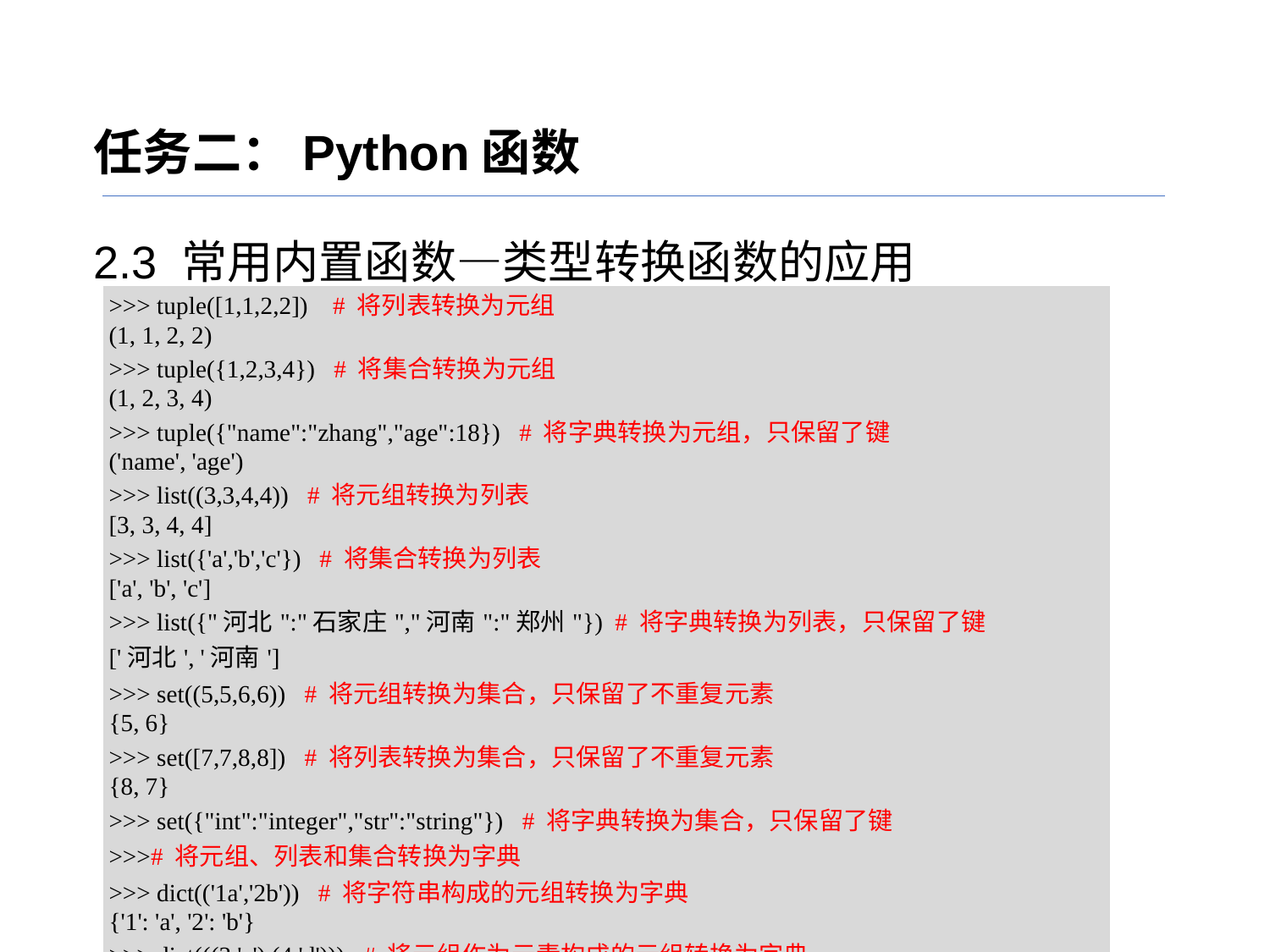

任务二：Python函数
2.3 常用内置函数—类型转换函数的应用
| >>> tuple([1,1,2,2]) # 将列表转换为元组 (1, 1, 2, 2) >>> tuple({1,2,3,4}) # 将集合转换为元组 (1, 2, 3, 4) >>> tuple({"name":"zhang","age":18}) # 将字典转换为元组，只保留了键 ('name', 'age') >>> list((3,3,4,4)) # 将元组转换为列表 [3, 3, 4, 4] >>> list({'a','b','c'}) # 将集合转换为列表 ['a', 'b', 'c'] >>> list({"河北":"石家庄","河南":"郑州"}) # 将字典转换为列表，只保留了键 ['河北', '河南'] >>> set((5,5,6,6)) # 将元组转换为集合，只保留了不重复元素 {5, 6} >>> set([7,7,8,8]) # 将列表转换为集合，只保留了不重复元素 {8, 7} >>> set({"int":"integer","str":"string"}) # 将字典转换为集合，只保留了键 >>># 将元组、列表和集合转换为字典 >>> dict(('1a','2b')) # 将字符串构成的元组转换为字典 {'1': 'a', '2': 'b'} >>> dict(((3,'c'),(4,'d'))) # 将元组作为元素构成的元组转换为字典 {3: 'c', 4: 'd'} |
| --- |